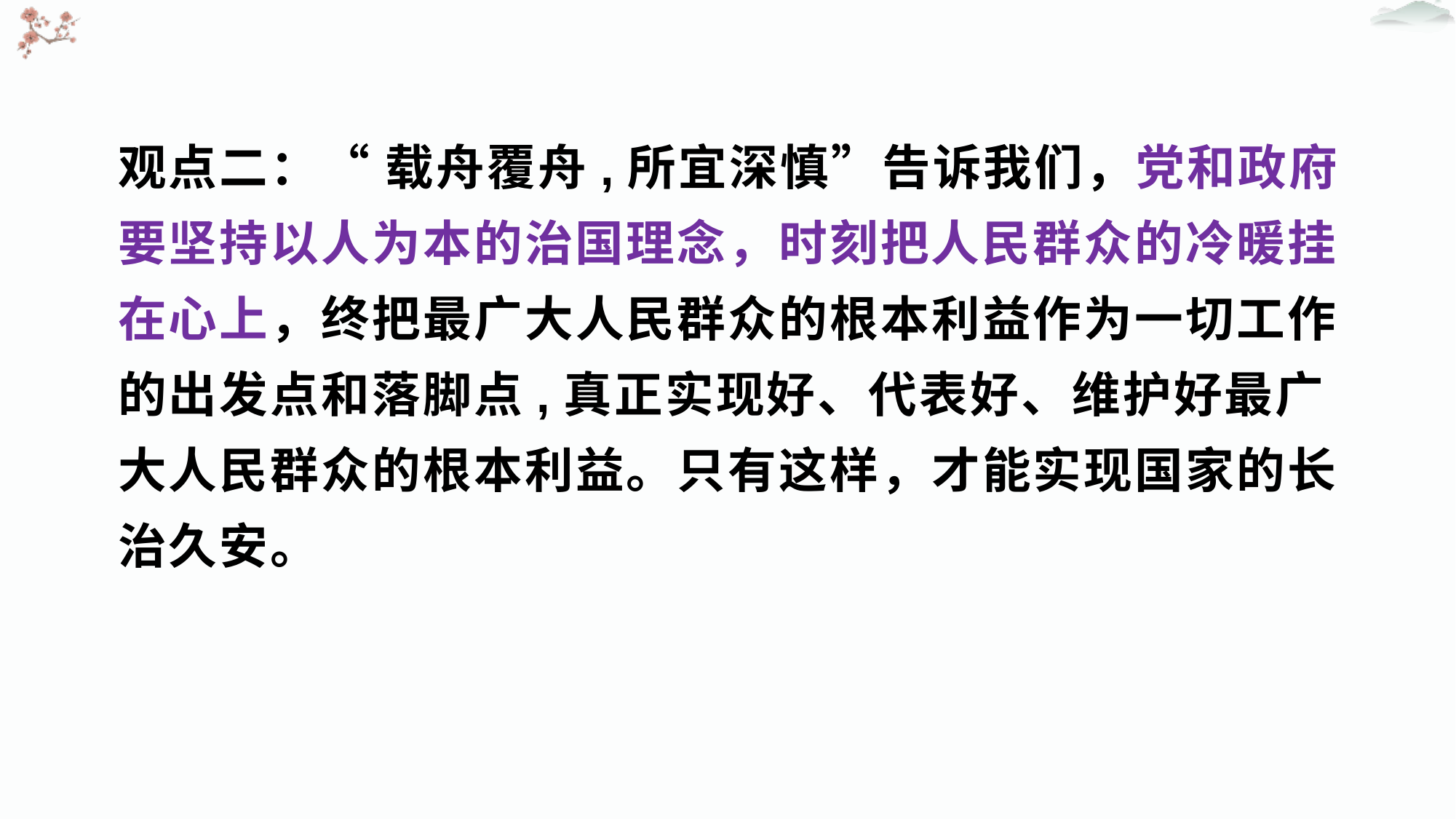

观点二：“ 载舟覆舟,所宜深慎”告诉我们，党和政府要坚持以人为本的治国理念，时刻把人民群众的冷暖挂在心上，终把最广大人民群众的根本利益作为一切工作的出发点和落脚点,真正实现好、代表好、维护好最广大人民群众的根本利益。只有这样，才能实现国家的长治久安。